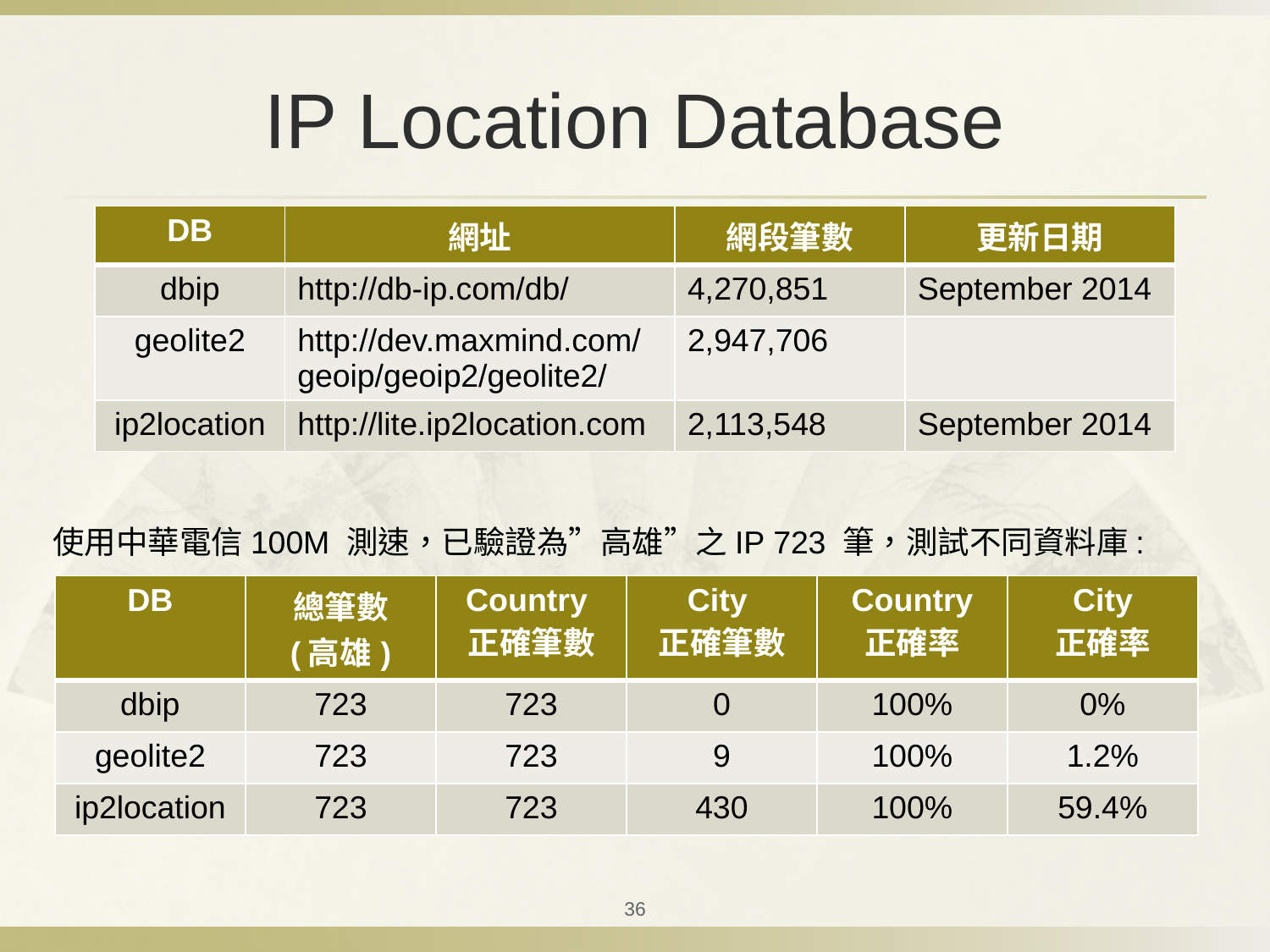

# IP Location Database
| DB | 網址 | 網段筆數 | 更新日期 |
| --- | --- | --- | --- |
| dbip | http://db-ip.com/db/ | 4,270,851 | September 2014 |
| geolite2 | http://dev.maxmind.com/geoip/geoip2/geolite2/ | 2,947,706 |  |
| ip2location | http://lite.ip2location.com | 2,113,548 | September 2014 |
使用中華電信100M 測速，已驗證為”高雄”之IP 723 筆，測試不同資料庫:
| DB | 總筆數 (高雄) | Country 正確筆數 | City 正確筆數 | Country 正確率 | City 正確率 |
| --- | --- | --- | --- | --- | --- |
| dbip | 723 | 723 | 0 | 100% | 0% |
| geolite2 | 723 | 723 | 9 | 100% | 1.2% |
| ip2location | 723 | 723 | 430 | 100% | 59.4% |
36